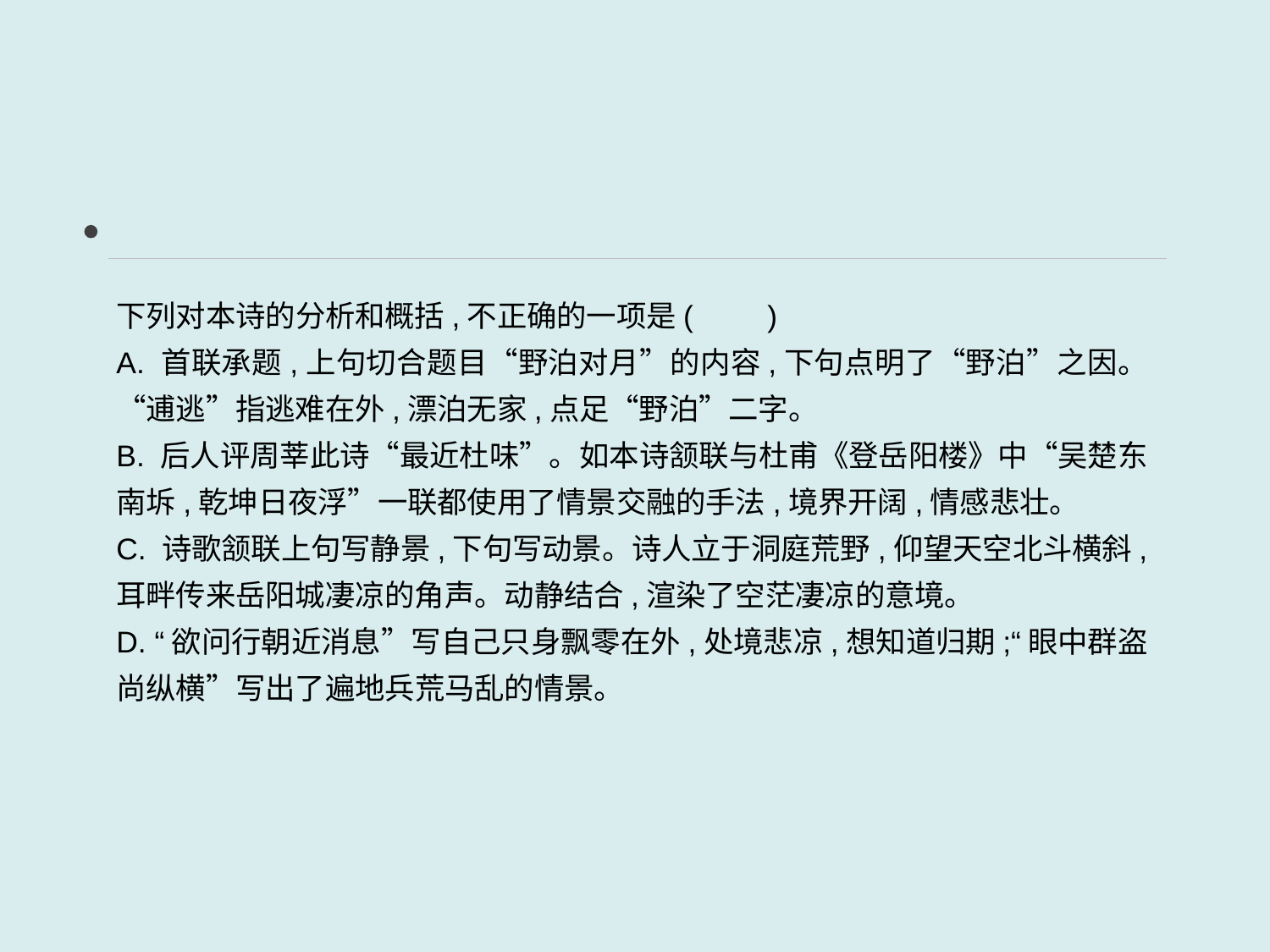

下列对本诗的分析和概括,不正确的一项是(　　)
A. 首联承题,上句切合题目“野泊对月”的内容,下句点明了“野泊”之因。“逋逃”指逃难在外,漂泊无家,点足“野泊”二字。
B. 后人评周莘此诗“最近杜味”。如本诗颔联与杜甫《登岳阳楼》中“吴楚东南坼,乾坤日夜浮”一联都使用了情景交融的手法,境界开阔,情感悲壮。
C. 诗歌颔联上句写静景,下句写动景。诗人立于洞庭荒野,仰望天空北斗横斜,耳畔传来岳阳城凄凉的角声。动静结合,渲染了空茫凄凉的意境。
D. “欲问行朝近消息”写自己只身飘零在外,处境悲凉,想知道归期;“眼中群盗尚纵横”写出了遍地兵荒马乱的情景。